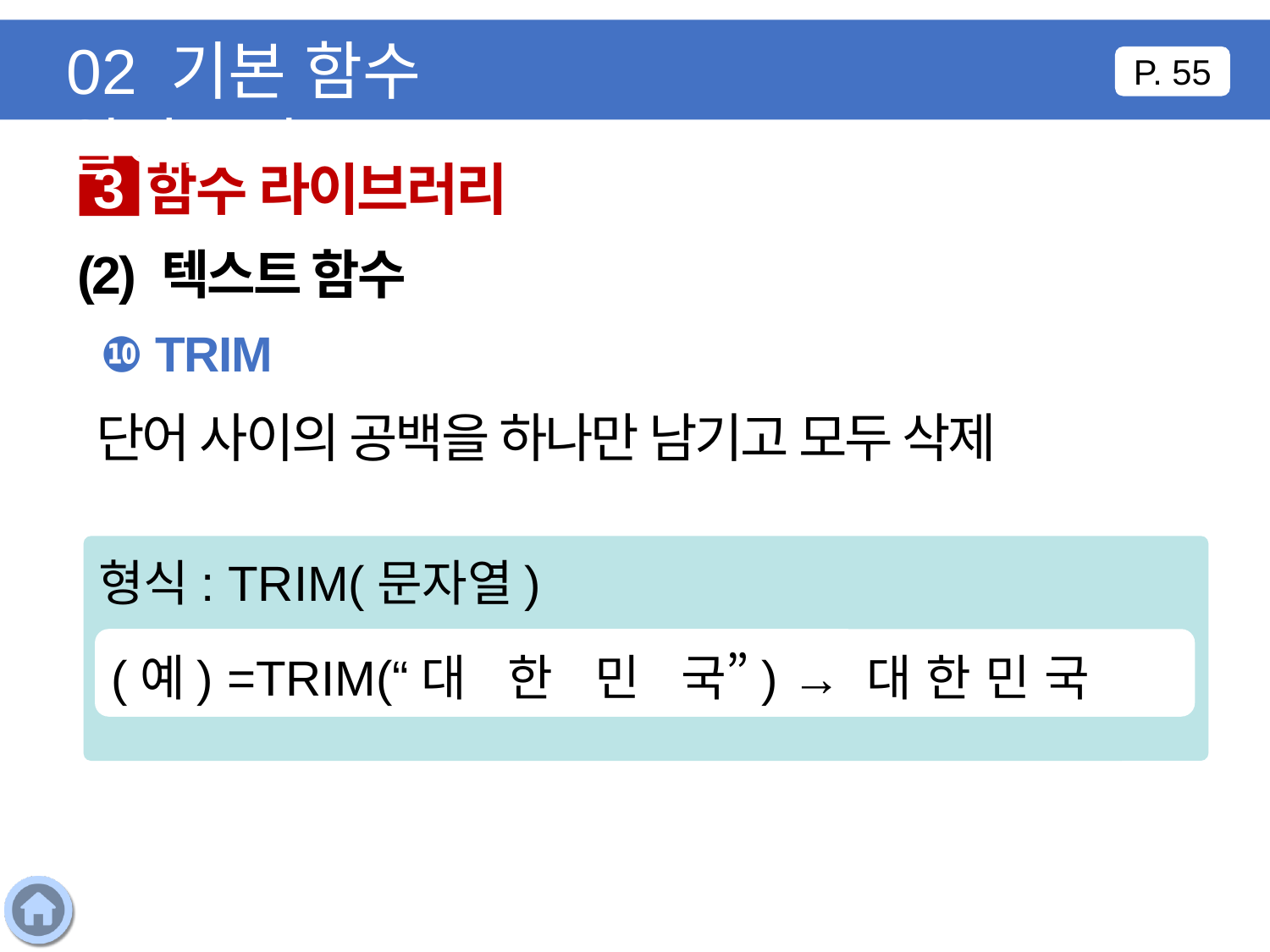

02 기본 함수 알아보기
P. 55
함수 라이브러리
3
(2) 텍스트 함수
❿ TRIM
단어 사이의 공백을 하나만 남기고 모두 삭제
형식: TRIM(문자열)
(예) =TRIM(“대   한   민   국”) → 대 한 민 국